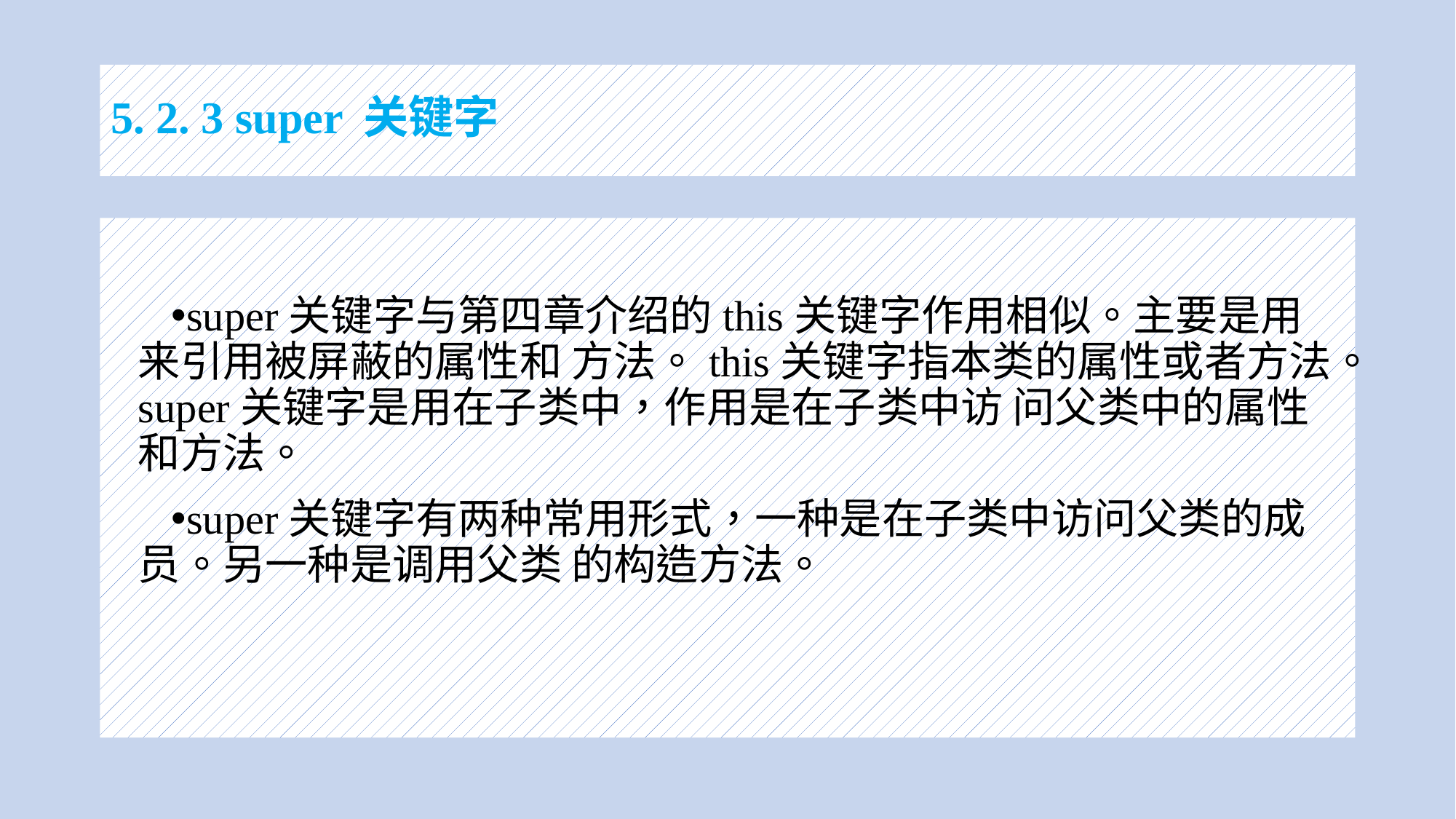

# 5. 2. 3 super 关键字

super关键字与第四章介绍的this关键字作用相似。主要是用来引用被屏蔽的属性和 方法。this关键字指本类的属性或者方法。super关键字是用在子类中，作用是在子类中访 问父类中的属性和方法。
super关键字有两种常用形式，一种是在子类中访问父类的成员。另一种是调用父类 的构造方法。